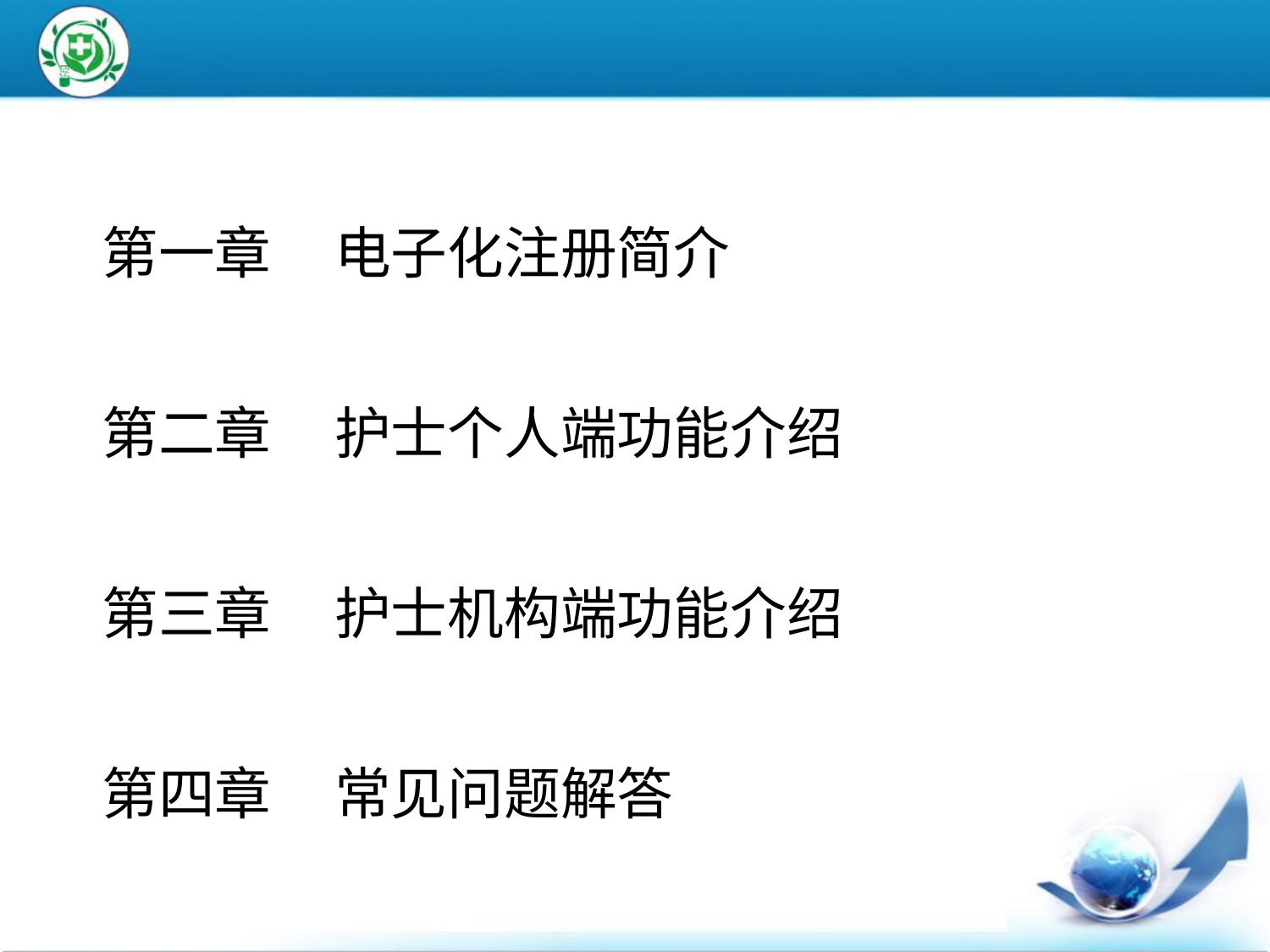

第一章     电子化注册简介
第二章     护士个人端功能介绍
第三章     护士机构端功能介绍
第四章     常见问题解答